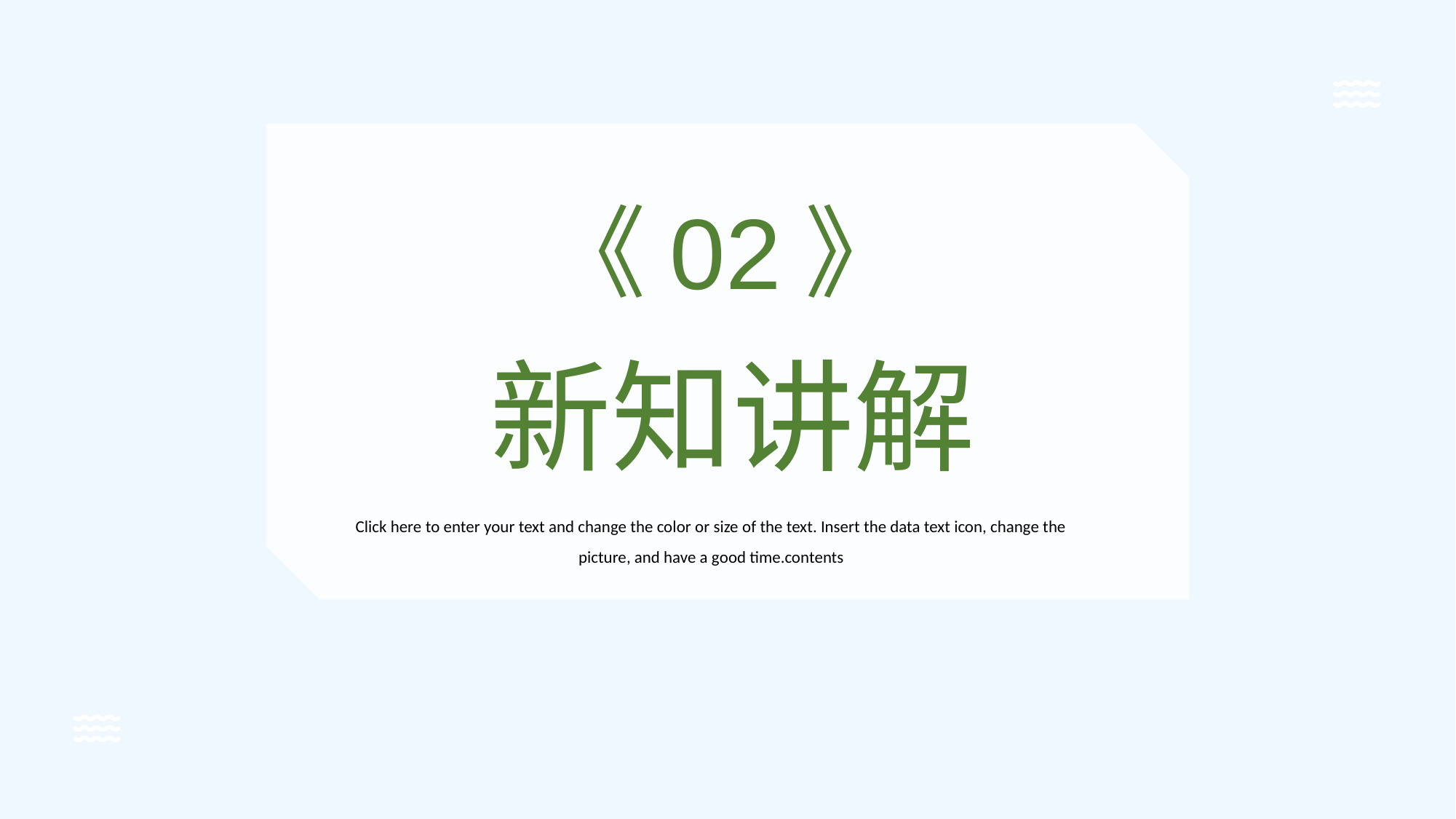

《02》
新知讲解
Click here to enter your text and change the color or size of the text. Insert the data text icon, change the picture, and have a good time.contents